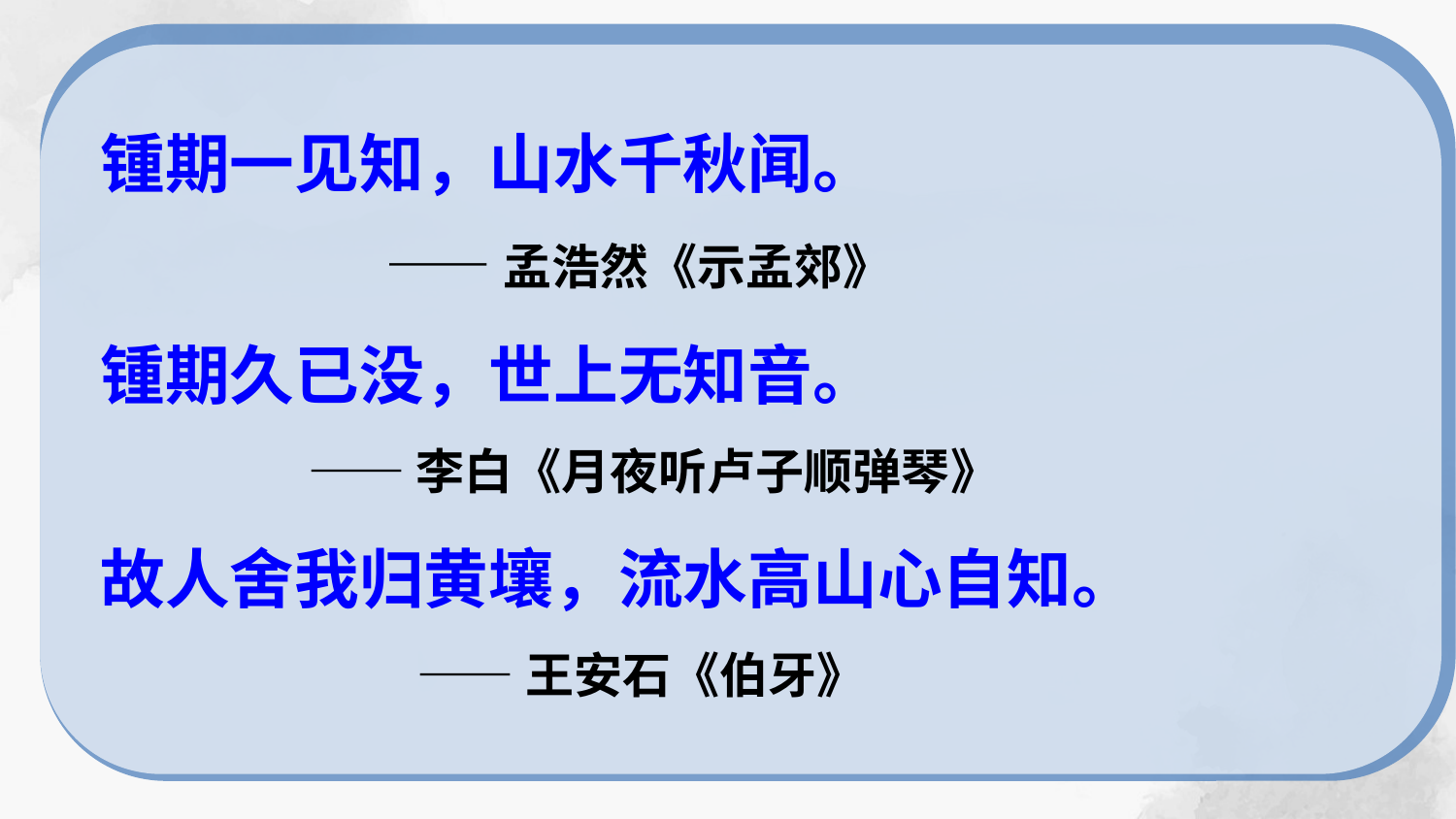

锺期一见知，山水千秋闻。
                        ——孟浩然《示孟郊》
锺期久已没，世上无知音。
                   ——李白《月夜听卢子顺弹琴》
故人舍我归黄壤，流水高山心自知。
                             ——王安石《伯牙》